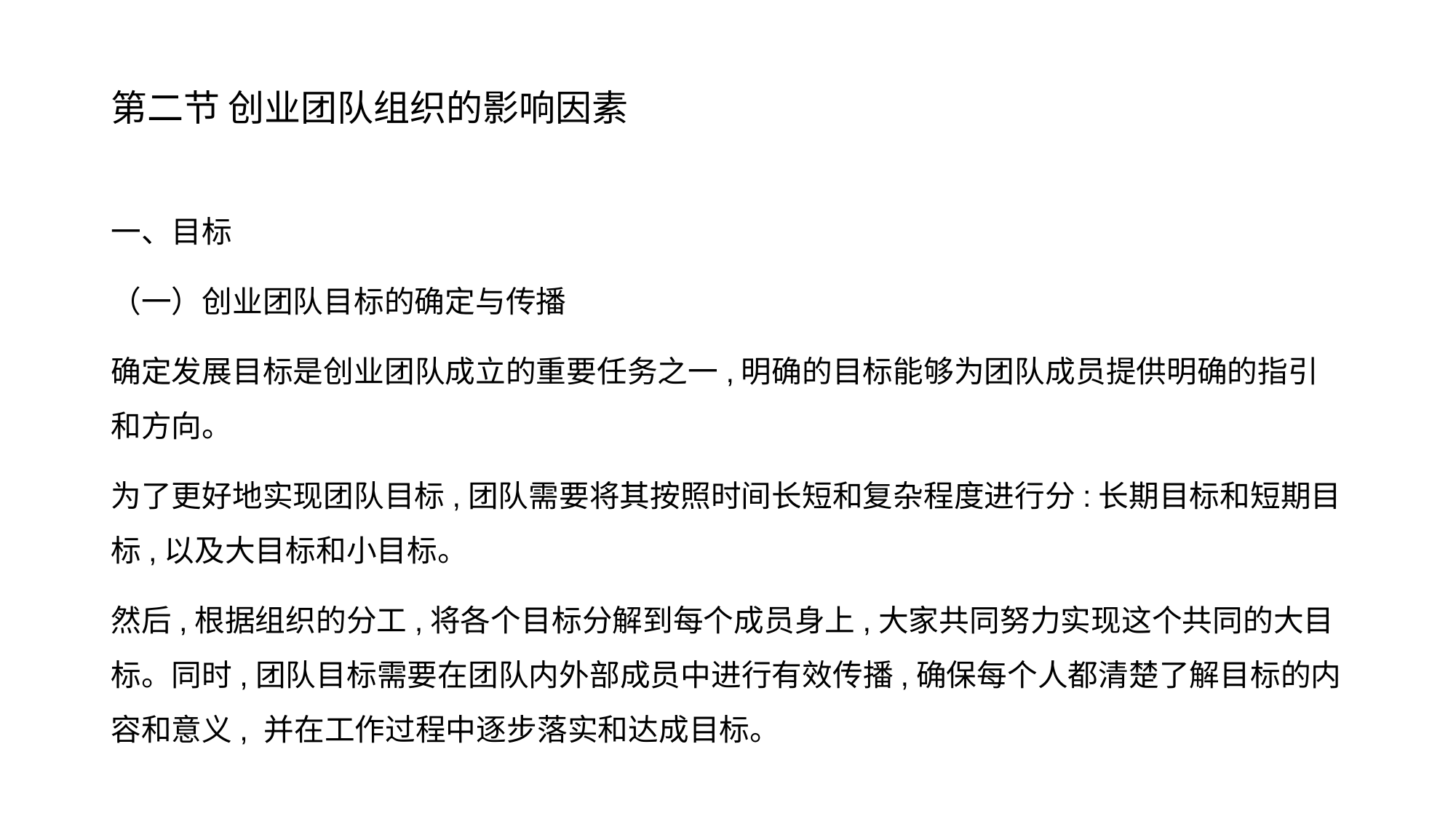

# 第二节 创业团队组织的影响因素
一、目标
（一）创业团队目标的确定与传播
确定发展目标是创业团队成立的重要任务之一,明确的目标能够为团队成员提供明确的指引和方向。
为了更好地实现团队目标,团队需要将其按照时间长短和复杂程度进行分:长期目标和短期目标,以及大目标和小目标。
然后,根据组织的分工,将各个目标分解到每个成员身上,大家共同努力实现这个共同的大目标。同时,团队目标需要在团队内外部成员中进行有效传播,确保每个人都清楚了解目标的内容和意义, 并在工作过程中逐步落实和达成目标。